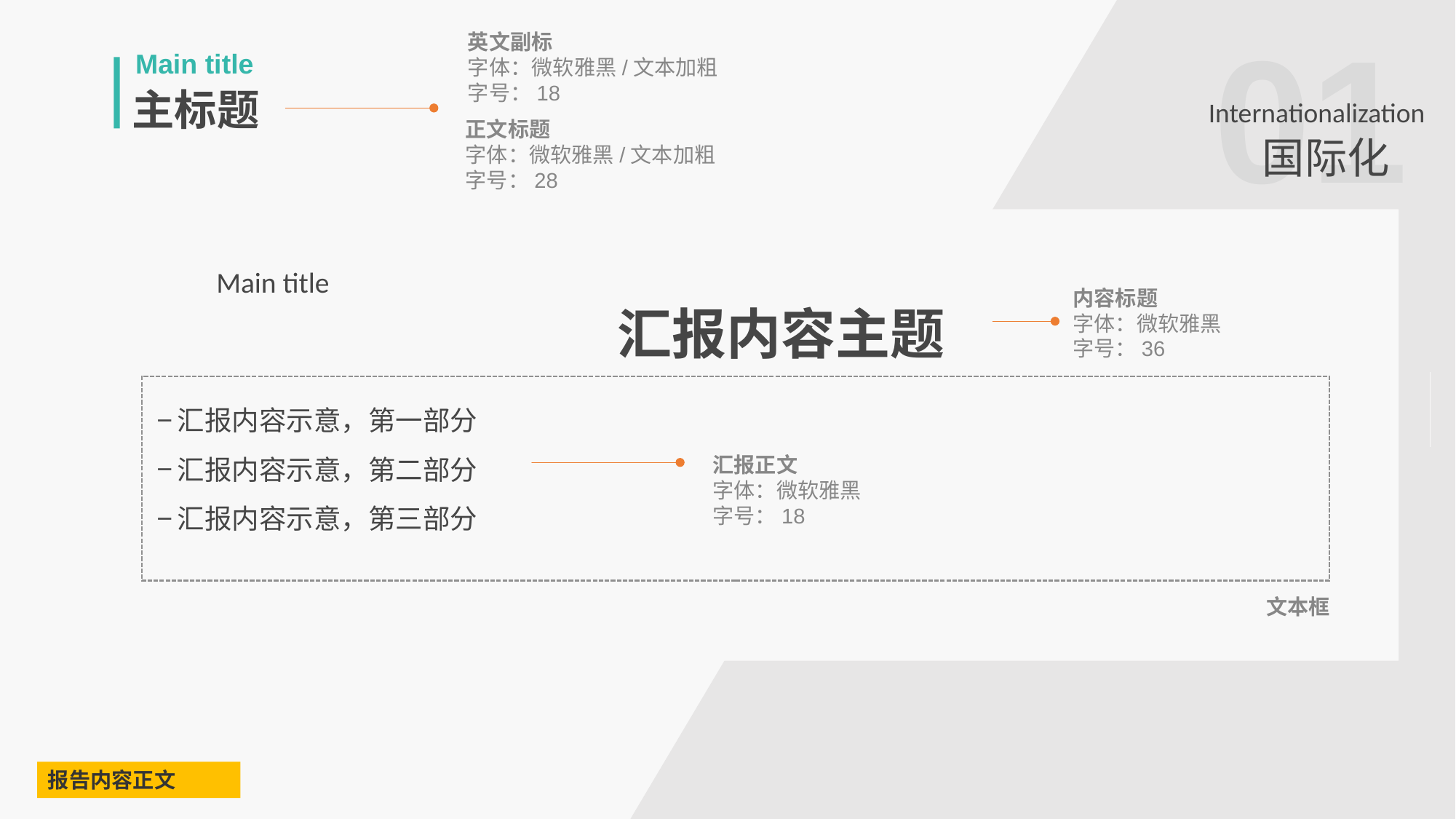

01
Internationalization
国际化
英文副标
字体：微软雅黑/文本加粗
字号：18
Main title

主标题
正文标题
字体：微软雅黑/文本加粗
字号：28

Main title
汇报内容主题
内容标题
字体：微软雅黑
字号：36

汇报内容示意，第一部分
汇报内容示意，第二部分
汇报内容示意，第三部分

汇报正文
字体：微软雅黑
字号：18
文本框
报告内容正文